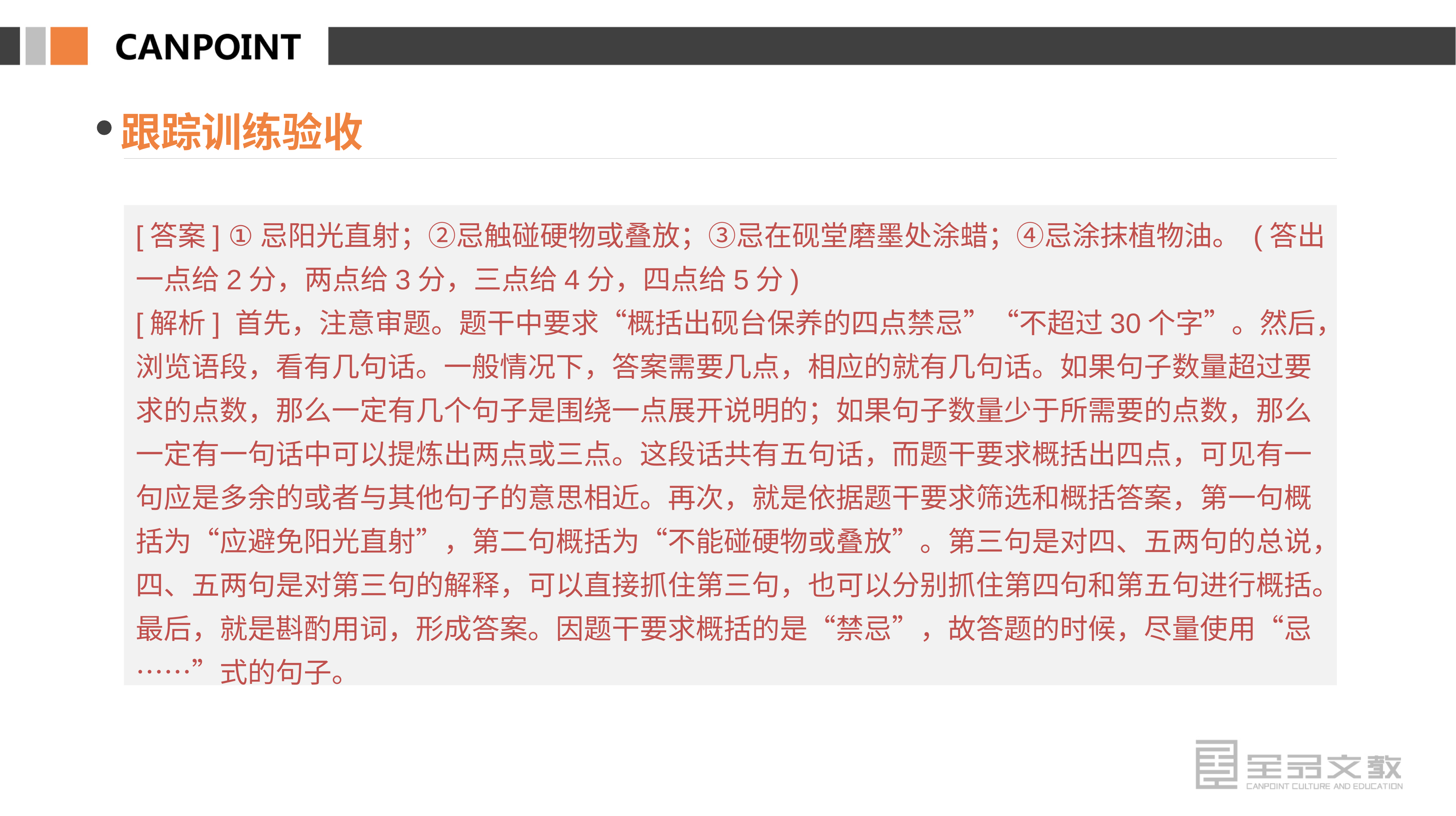

跟踪训练验收

[答案] ①忌阳光直射；②忌触碰硬物或叠放；③忌在砚堂磨墨处涂蜡；④忌涂抹植物油。 (答出一点给2分，两点给3分，三点给4分，四点给5分)
[解析] 首先，注意审题。题干中要求“概括出砚台保养的四点禁忌”“不超过30个字”。然后，浏览语段，看有几句话。一般情况下，答案需要几点，相应的就有几句话。如果句子数量超过要求的点数，那么一定有几个句子是围绕一点展开说明的；如果句子数量少于所需要的点数，那么一定有一句话中可以提炼出两点或三点。这段话共有五句话，而题干要求概括出四点，可见有一句应是多余的或者与其他句子的意思相近。再次，就是依据题干要求筛选和概括答案，第一句概括为“应避免阳光直射”，第二句概括为“不能碰硬物或叠放”。第三句是对四、五两句的总说，四、五两句是对第三句的解释，可以直接抓住第三句，也可以分别抓住第四句和第五句进行概括。最后，就是斟酌用词，形成答案。因题干要求概括的是“禁忌”，故答题的时候，尽量使用“忌……”式的句子。